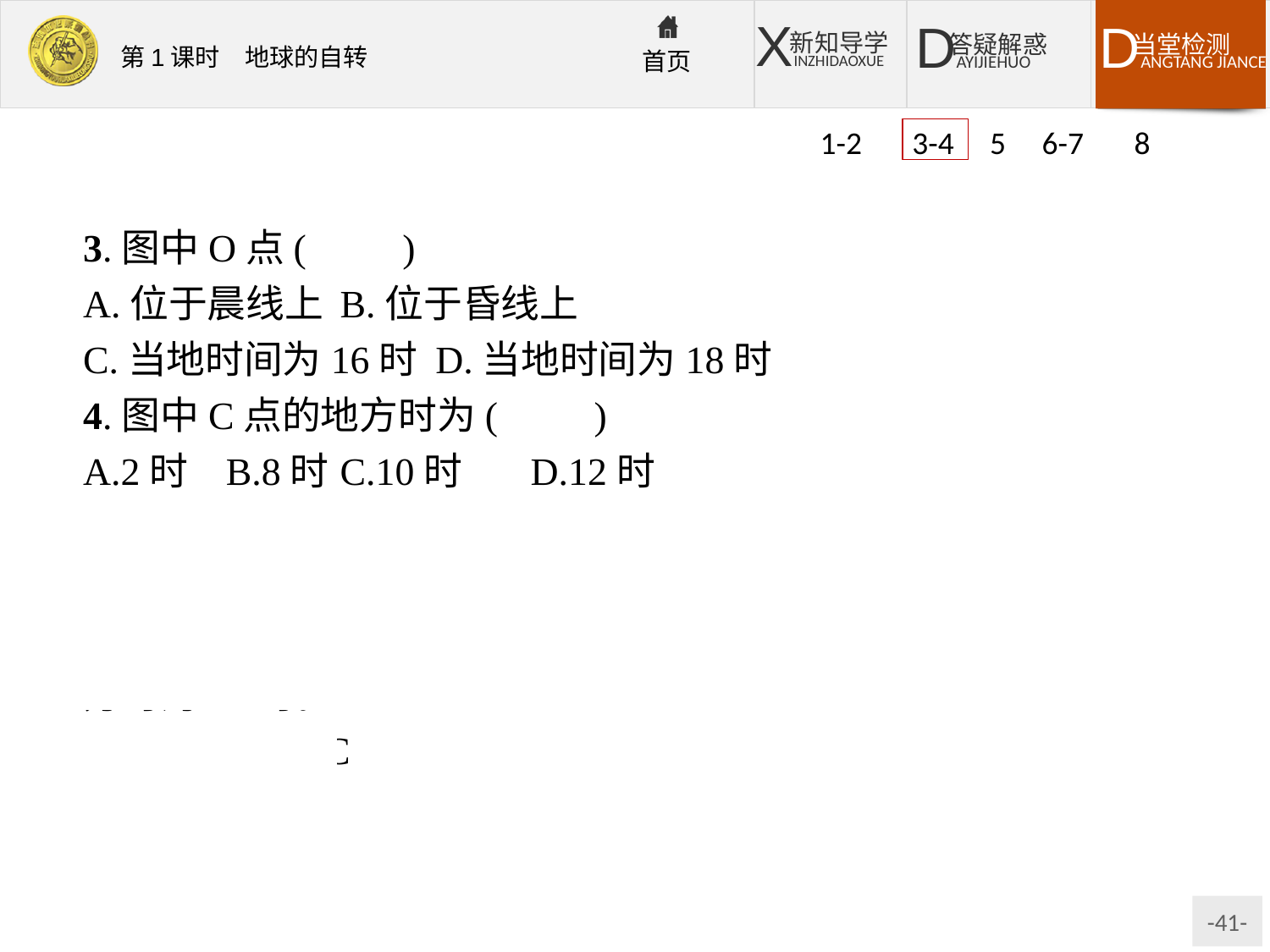

1-2       3-4     5     6-7       8

3.图中O点(　　)
A.位于晨线上	B.位于昏线上
C.当地时间为16时	D.当地时间为18时
4.图中C点的地方时为(　　)
A.2时	B.8时	C.10时	D.12时
解析:根据地球自转的方向以及昼夜的分布状况可以判断O点为晨昏线与赤道的交点,地方时为6时,C点所在的经线与O点所在的经线相差60°,地方时相差4个小时,C点在O点的东边,所以地方时为10时。
答案:3.A　4.C